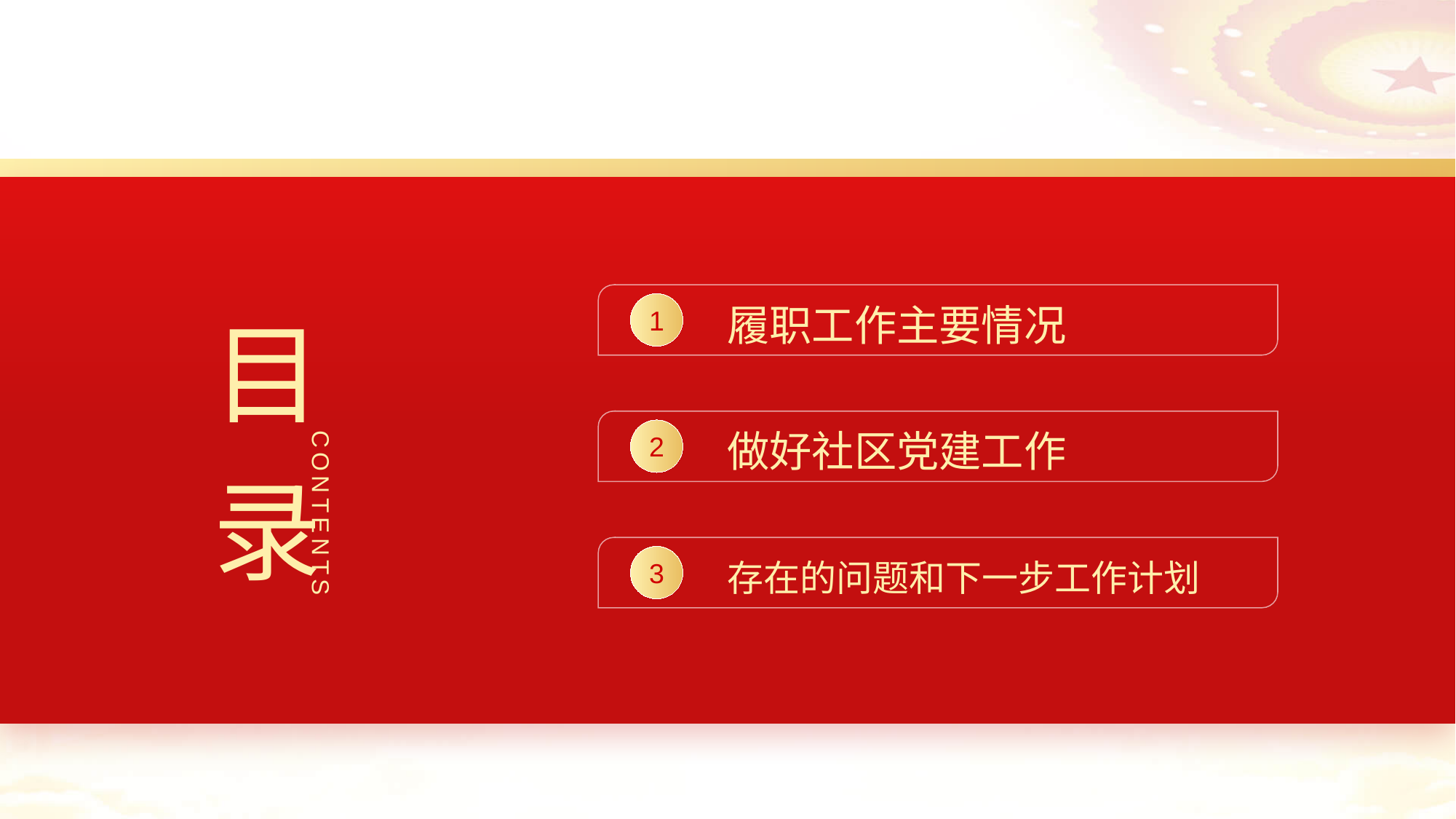

目
录

履职工作主要情况
1

做好社区党建工作
2
CONTENTS

存在的问题和下一步工作计划
3